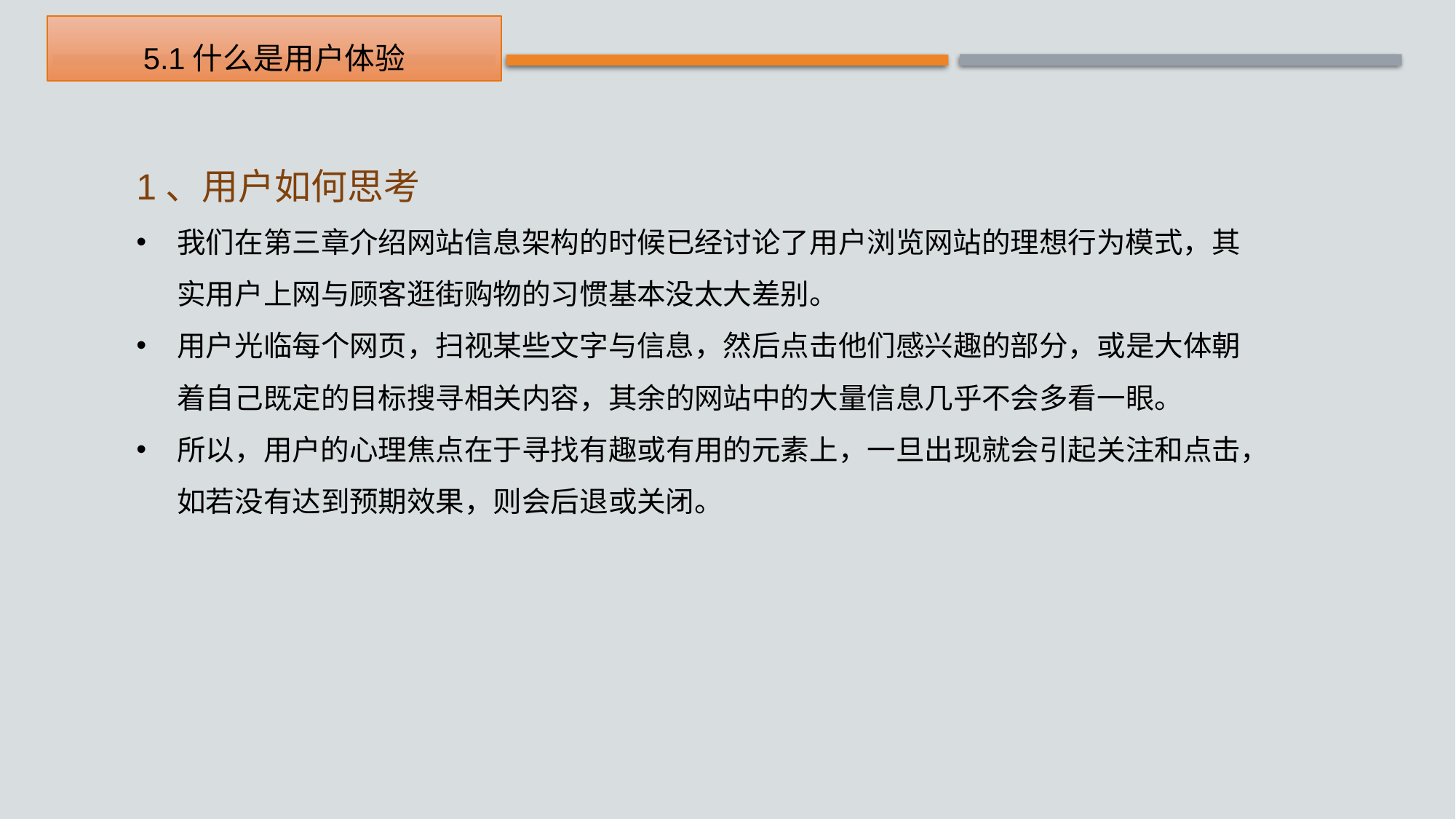

5.1什么是用户体验
1、用户如何思考
我们在第三章介绍网站信息架构的时候已经讨论了用户浏览网站的理想行为模式，其实用户上网与顾客逛街购物的习惯基本没太大差别。
用户光临每个网页，扫视某些文字与信息，然后点击他们感兴趣的部分，或是大体朝着自己既定的目标搜寻相关内容，其余的网站中的大量信息几乎不会多看一眼。
所以，用户的心理焦点在于寻找有趣或有用的元素上，一旦出现就会引起关注和点击，如若没有达到预期效果，则会后退或关闭。